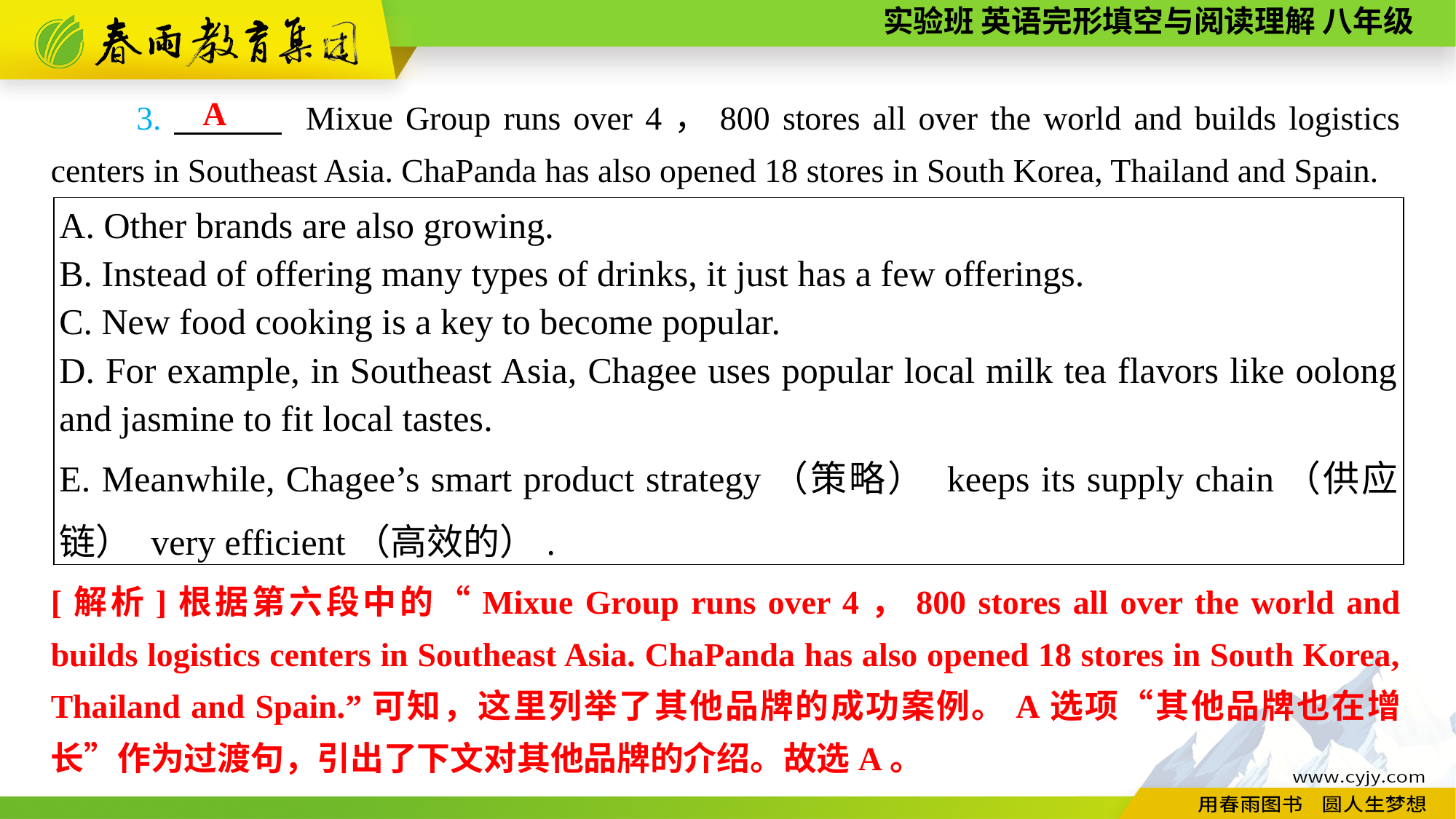

3.　　　 Mixue Group runs over 4，800 stores all over the world and builds logistics centers in Southeast Asia. ChaPanda has also opened 18 stores in South Korea, Thailand and Spain.
A
| A. Other brands are also growing. B. Instead of offering many types of drinks, it just has a few offerings. C. New food cooking is a key to become popular. D. For example, in Southeast Asia, Chagee uses popular local milk tea flavors like oolong and jasmine to fit local tastes. E. Meanwhile, Chagee’s smart product strategy（策略） keeps its supply chain（供应链） very efficient（高效的）. |
| --- |
[解析]根据第六段中的“Mixue Group runs over 4，800 stores all over the world and builds logistics centers in Southeast Asia. ChaPanda has also opened 18 stores in South Korea, Thailand and Spain.”可知，这里列举了其他品牌的成功案例。A选项“其他品牌也在增长”作为过渡句，引出了下文对其他品牌的介绍。故选A。